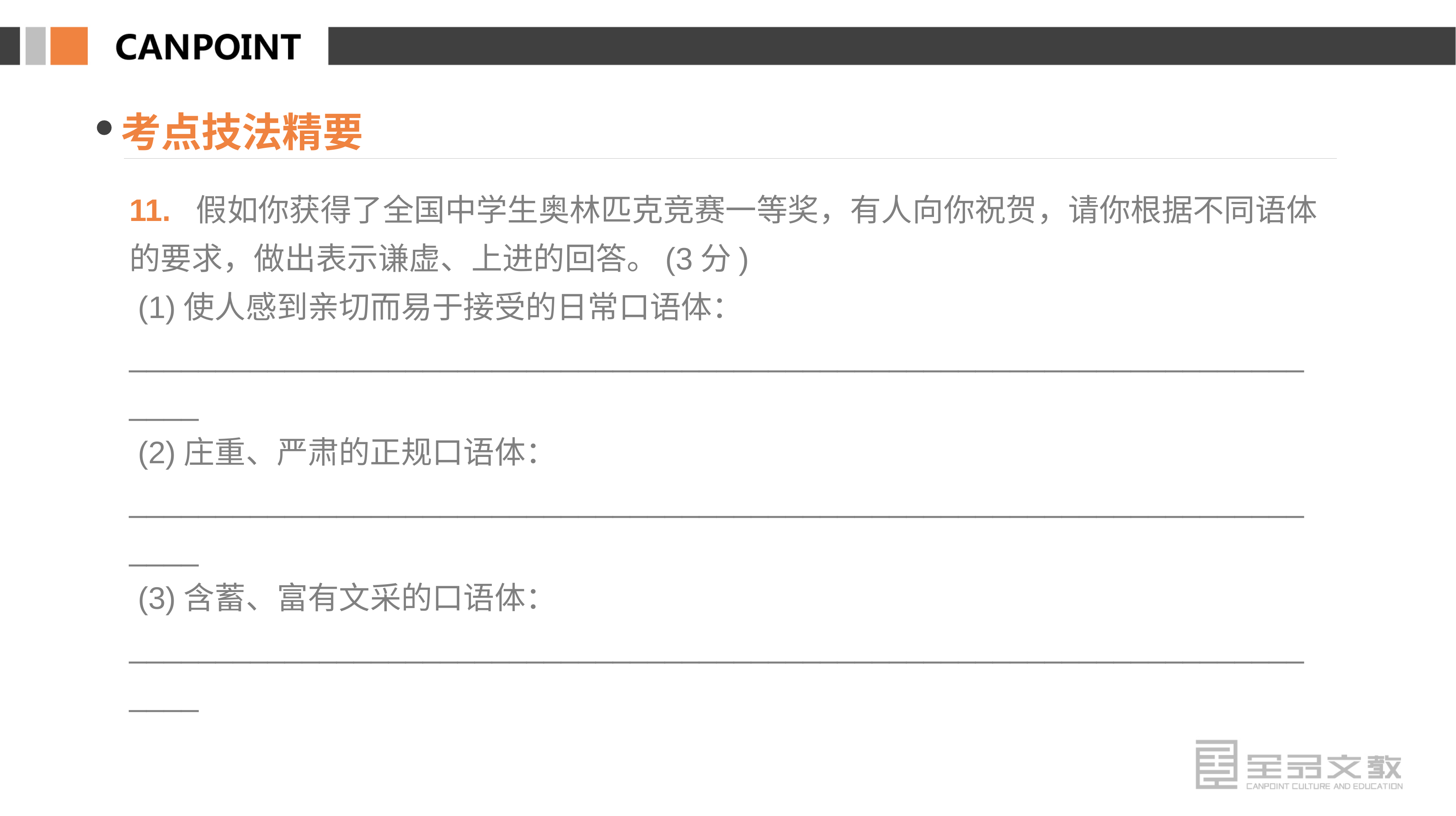

考点技法精要

11.  假如你获得了全国中学生奥林匹克竞赛一等奖，有人向你祝贺，请你根据不同语体的要求，做出表示谦虚、上进的回答。(3分)
 (1)使人感到亲切而易于接受的日常口语体：
________________________________________________________________________
 (2)庄重、严肃的正规口语体：
________________________________________________________________________
 (3)含蓄、富有文采的口语体：
________________________________________________________________________